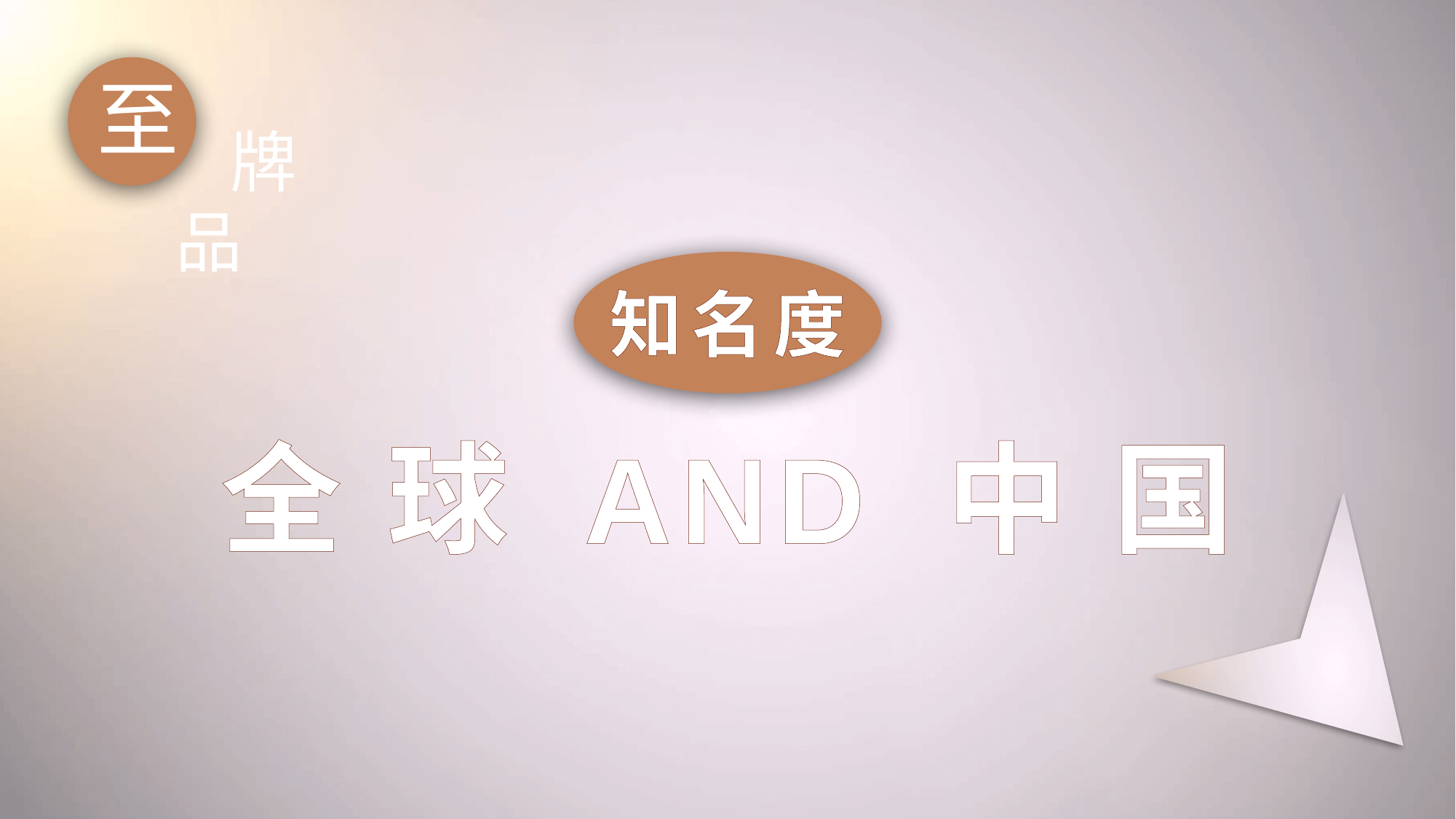

至
  牌
品

知名度
全 球 AND 中 国